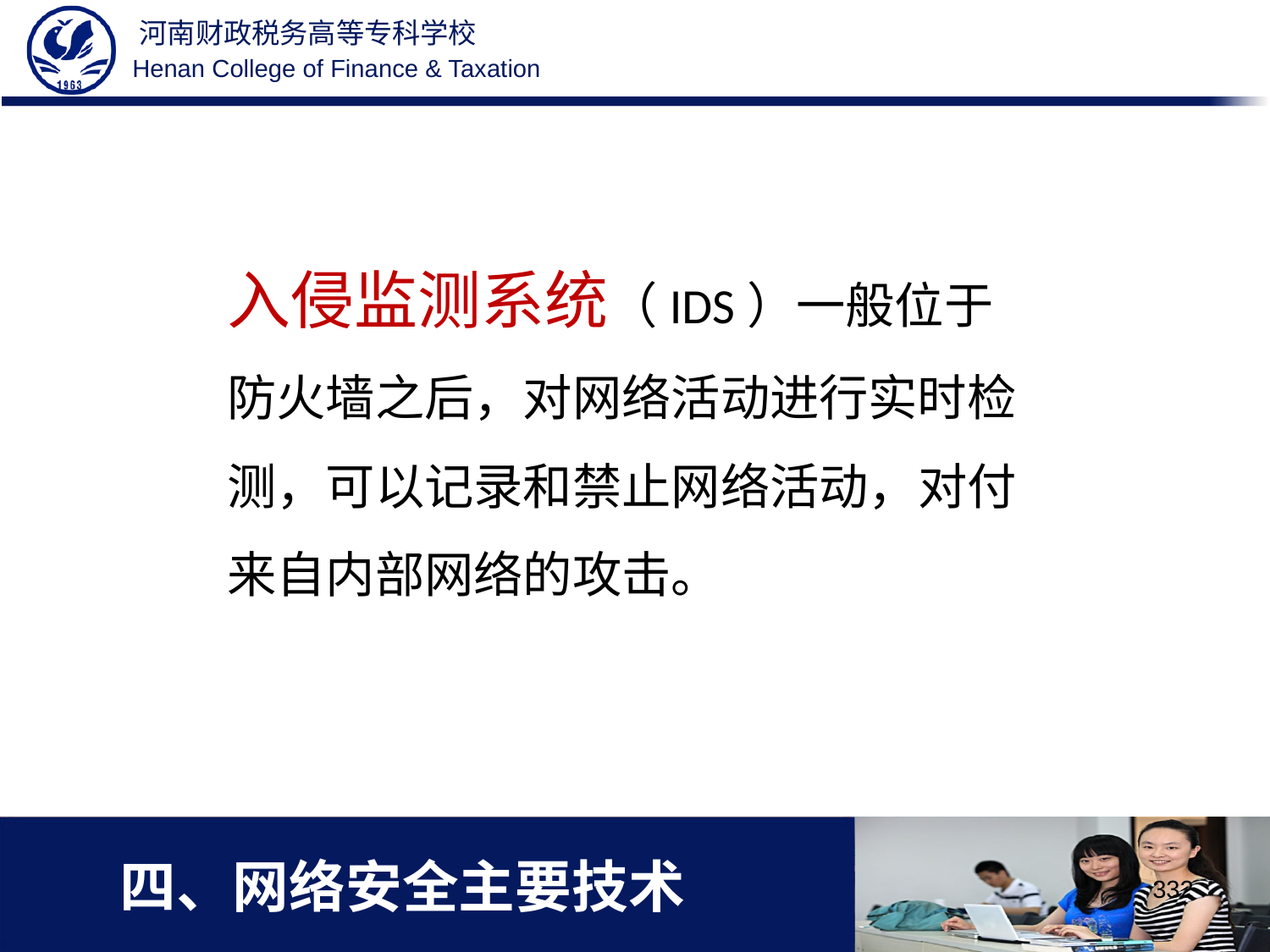

入侵监测系统（IDS）一般位于防火墙之后，对网络活动进行实时检测，可以记录和禁止网络活动，对付来自内部网络的攻击。
# 四、网络安全主要技术
332